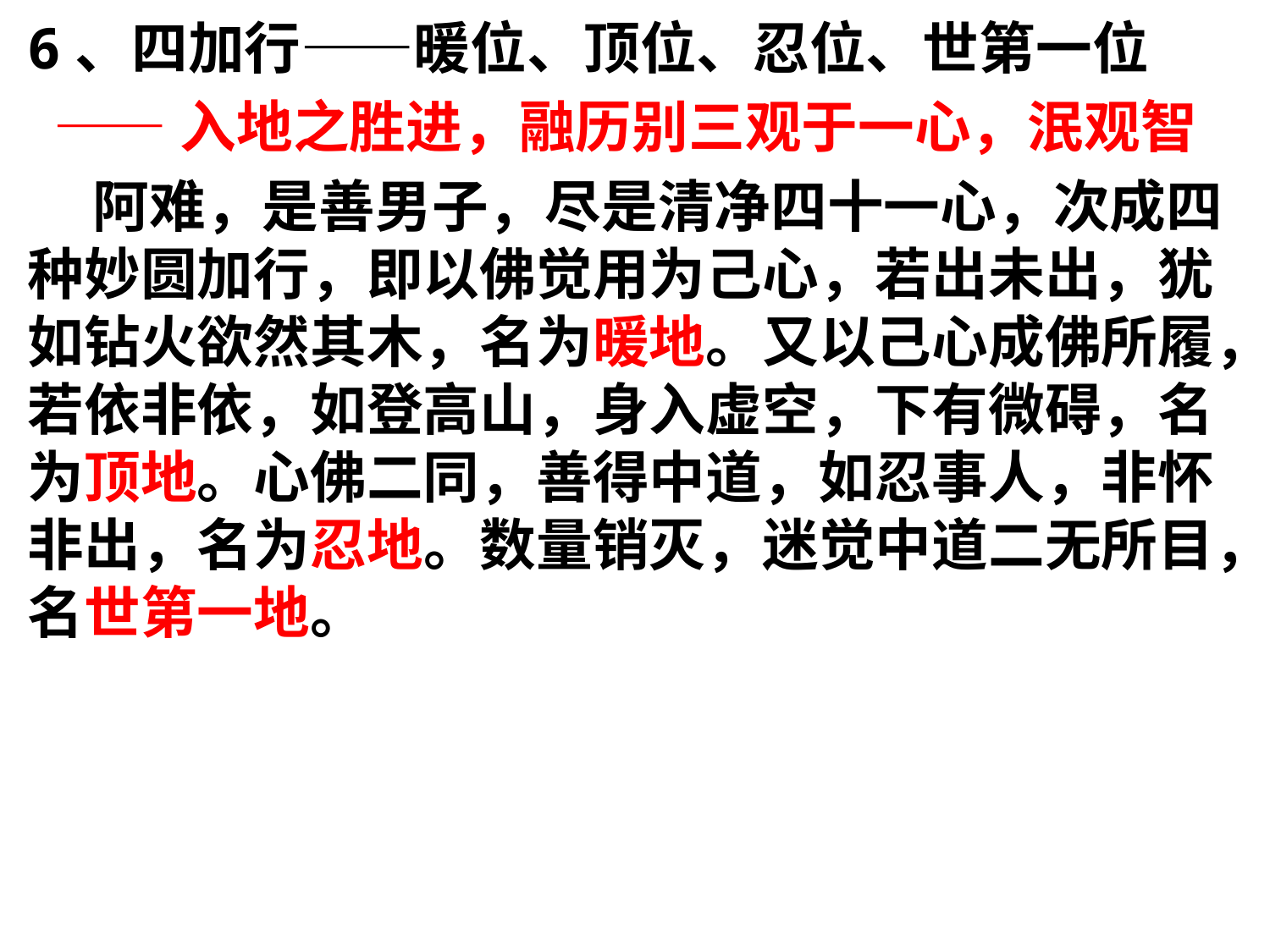

6、四加行——暖位、顶位、忍位、世第一位
  ——入地之胜进，融历别三观于一心，泯观智
    阿难，是善男子，尽是清净四十一心，次成四种妙圆加行，即以佛觉用为己心，若出未出，犹如钻火欲然其木，名为暖地。又以己心成佛所履，若依非依，如登高山，身入虚空，下有微碍，名为顶地。心佛二同，善得中道，如忍事人，非怀非出，名为忍地。数量销灭，迷觉中道二无所目，名世第一地。